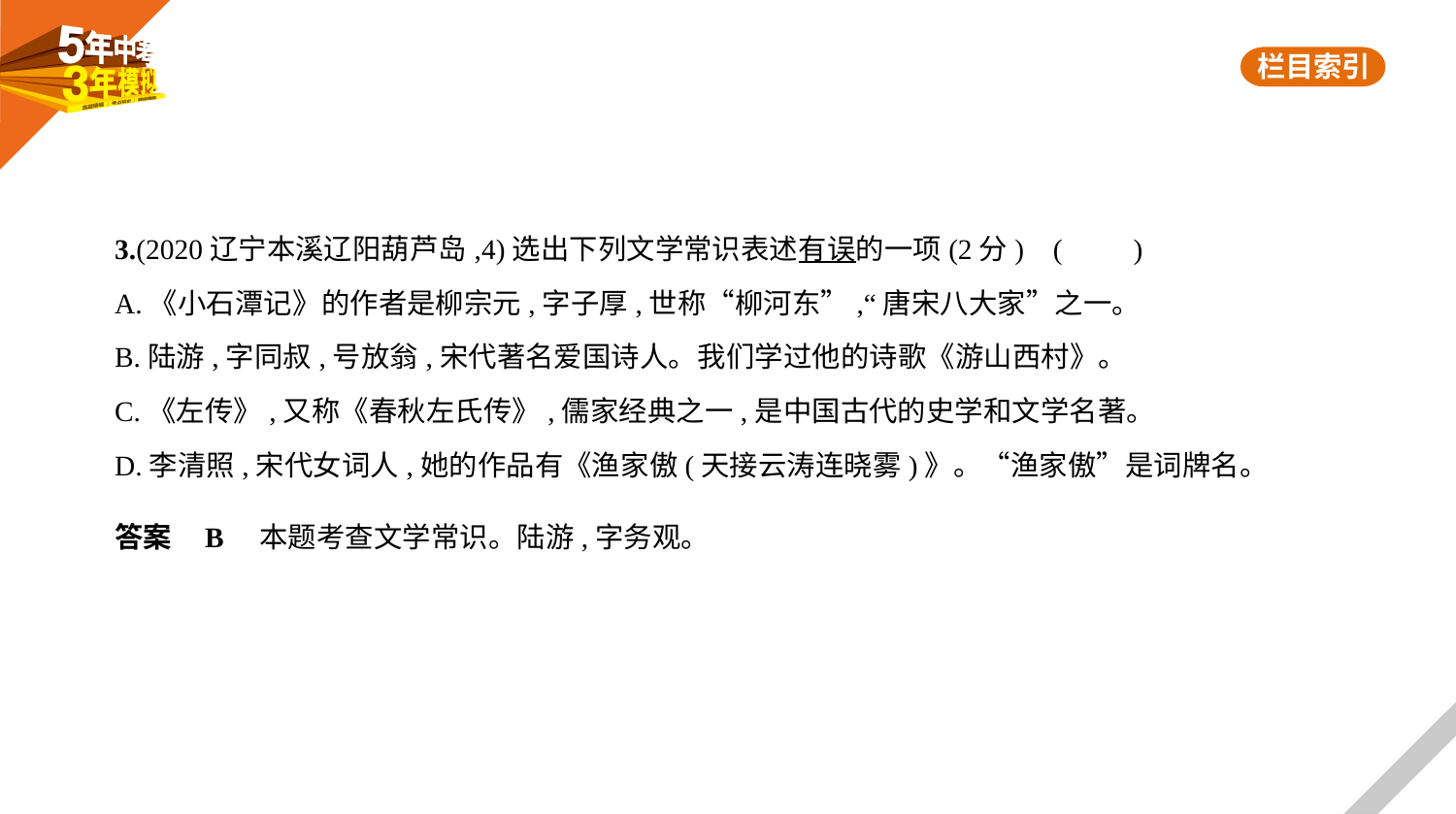

3.(2020辽宁本溪辽阳葫芦岛,4)选出下列文学常识表述有误的一项(2分) (　　)
A.《小石潭记》的作者是柳宗元,字子厚,世称“柳河东”,“唐宋八大家”之一。
B.陆游,字同叔,号放翁,宋代著名爱国诗人。我们学过他的诗歌《游山西村》。
C.《左传》,又称《春秋左氏传》,儒家经典之一,是中国古代的史学和文学名著。
D.李清照,宋代女词人,她的作品有《渔家傲(天接云涛连晓雾)》。“渔家傲”是词牌名。
答案    B　本题考查文学常识。陆游,字务观。